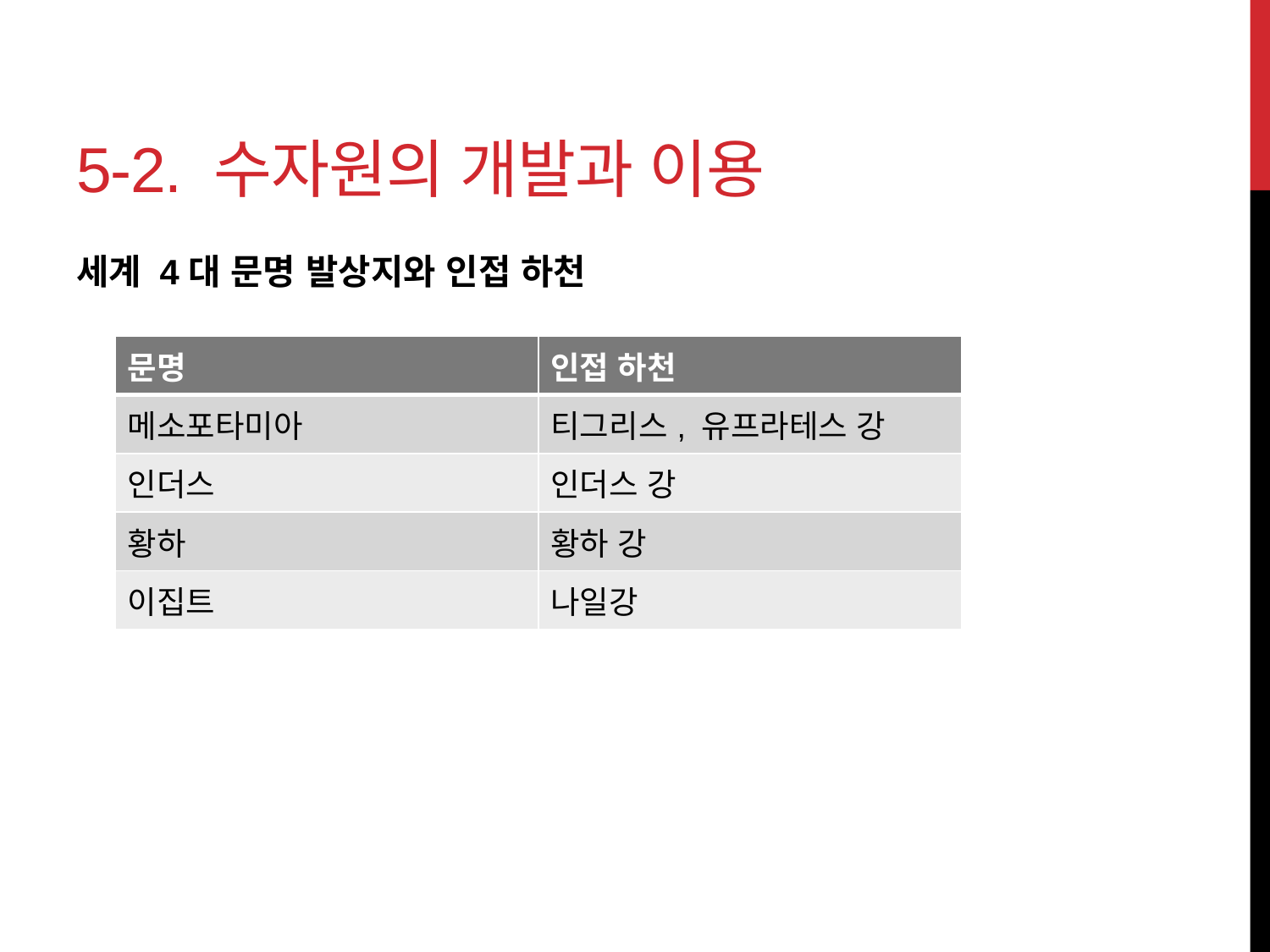

# 5-2. 수자원의 개발과 이용
세계 4대 문명 발상지와 인접 하천
| 문명 | 인접 하천 |
| --- | --- |
| 메소포타미아 | 티그리스, 유프라테스 강 |
| 인더스 | 인더스 강 |
| 황하 | 황하 강 |
| 이집트 | 나일강 |